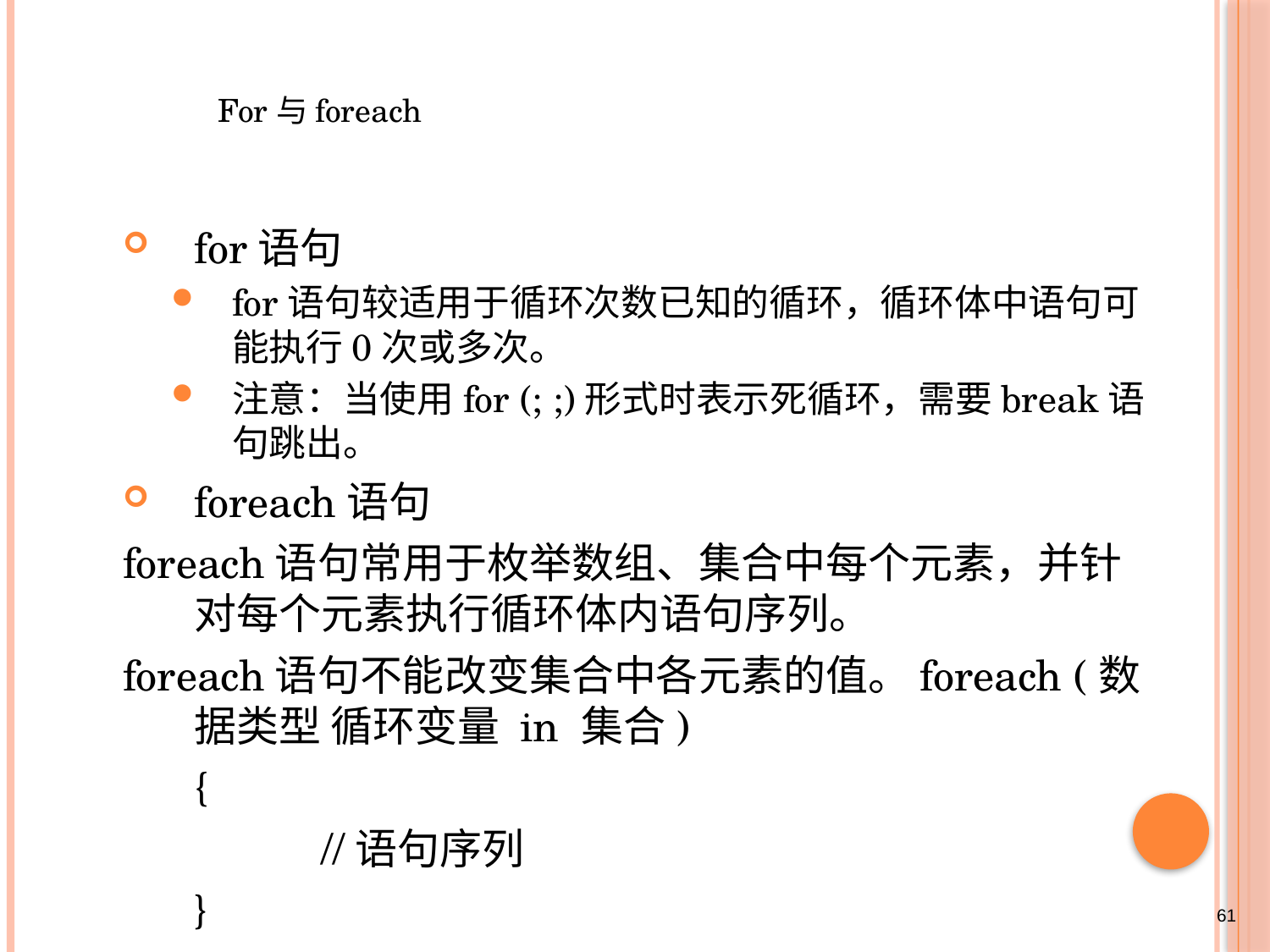

For与foreach
for语句
for语句较适用于循环次数已知的循环，循环体中语句可能执行0次或多次。
注意：当使用for (; ;)形式时表示死循环，需要break语句跳出。
foreach语句
foreach语句常用于枚举数组、集合中每个元素，并针对每个元素执行循环体内语句序列。
foreach语句不能改变集合中各元素的值。foreach (数据类型 循环变量 in 集合)
	{
		//语句序列
	}
61